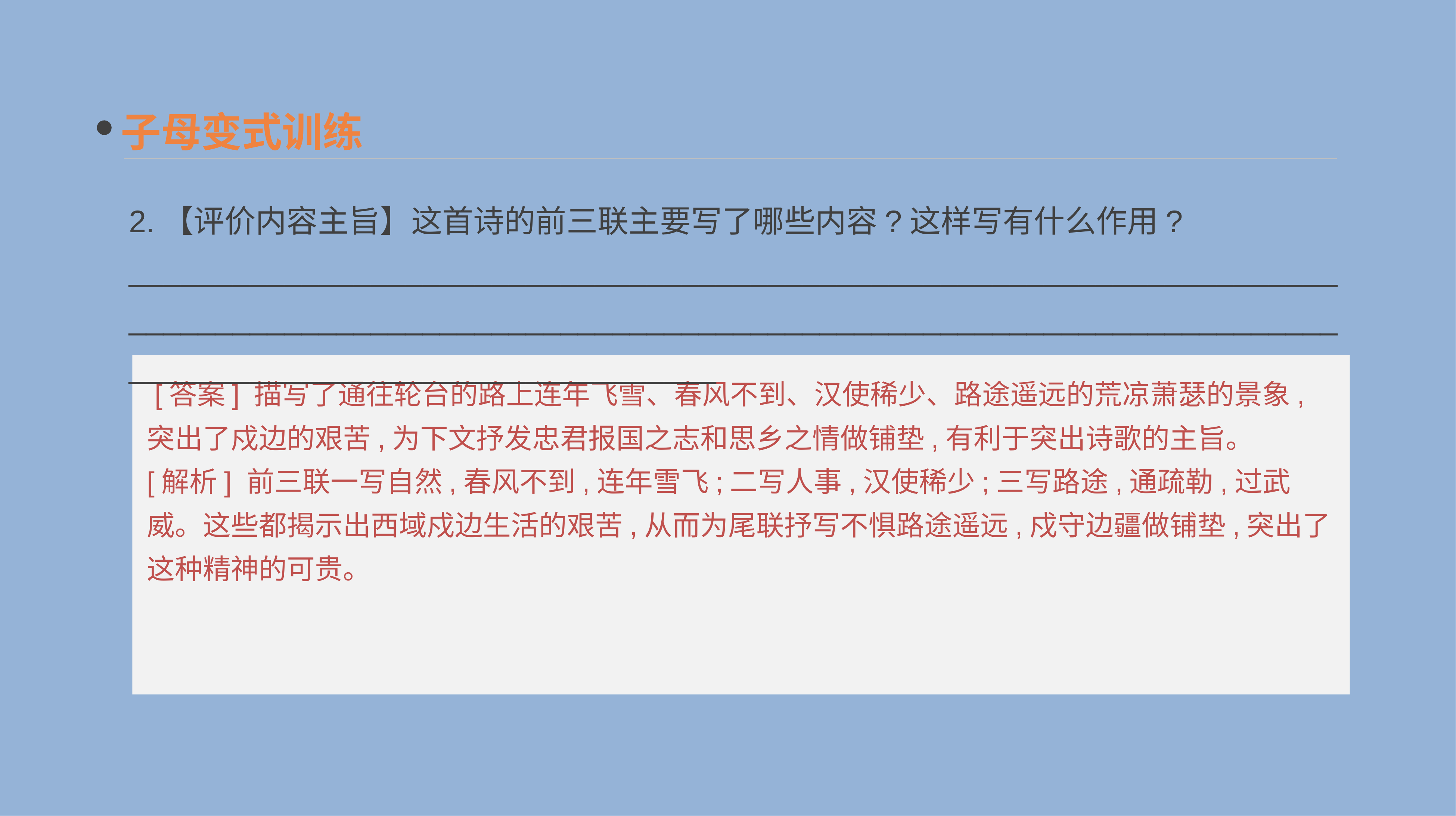

子母变式训练

2.【评价内容主旨】这首诗的前三联主要写了哪些内容?这样写有什么作用?
______________________________________________________________________________________________________________________________________________________________________________

 [答案] 描写了通往轮台的路上连年飞雪、春风不到、汉使稀少、路途遥远的荒凉萧瑟的景象,突出了戍边的艰苦,为下文抒发忠君报国之志和思乡之情做铺垫,有利于突出诗歌的主旨。
[解析] 前三联一写自然,春风不到,连年雪飞;二写人事,汉使稀少;三写路途,通疏勒,过武威。这些都揭示出西域戍边生活的艰苦,从而为尾联抒写不惧路途遥远,戍守边疆做铺垫,突出了这种精神的可贵。